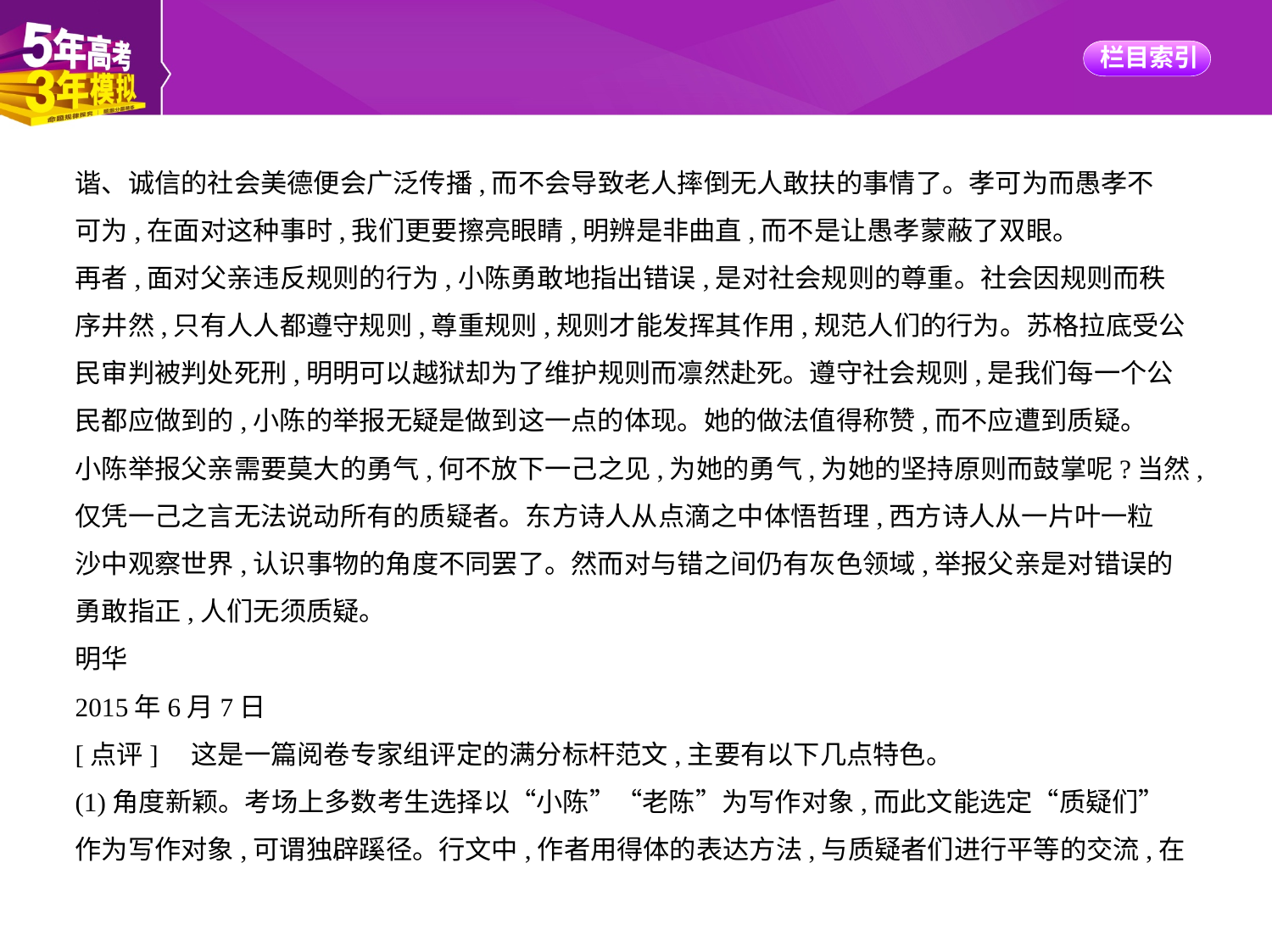

谐、诚信的社会美德便会广泛传播,而不会导致老人摔倒无人敢扶的事情了。孝可为而愚孝不
可为,在面对这种事时,我们更要擦亮眼睛,明辨是非曲直,而不是让愚孝蒙蔽了双眼。
再者,面对父亲违反规则的行为,小陈勇敢地指出错误,是对社会规则的尊重。社会因规则而秩
序井然,只有人人都遵守规则,尊重规则,规则才能发挥其作用,规范人们的行为。苏格拉底受公
民审判被判处死刑,明明可以越狱却为了维护规则而凛然赴死。遵守社会规则,是我们每一个公
民都应做到的,小陈的举报无疑是做到这一点的体现。她的做法值得称赞,而不应遭到质疑。
小陈举报父亲需要莫大的勇气,何不放下一己之见,为她的勇气,为她的坚持原则而鼓掌呢?当然,
仅凭一己之言无法说动所有的质疑者。东方诗人从点滴之中体悟哲理,西方诗人从一片叶一粒
沙中观察世界,认识事物的角度不同罢了。然而对与错之间仍有灰色领域,举报父亲是对错误的
勇敢指正,人们无须质疑。
明华
2015年6月7日
[点评]　这是一篇阅卷专家组评定的满分标杆范文,主要有以下几点特色。
(1)角度新颖。考场上多数考生选择以“小陈”“老陈”为写作对象,而此文能选定“质疑们”
作为写作对象,可谓独辟蹊径。行文中,作者用得体的表达方法,与质疑者们进行平等的交流,在